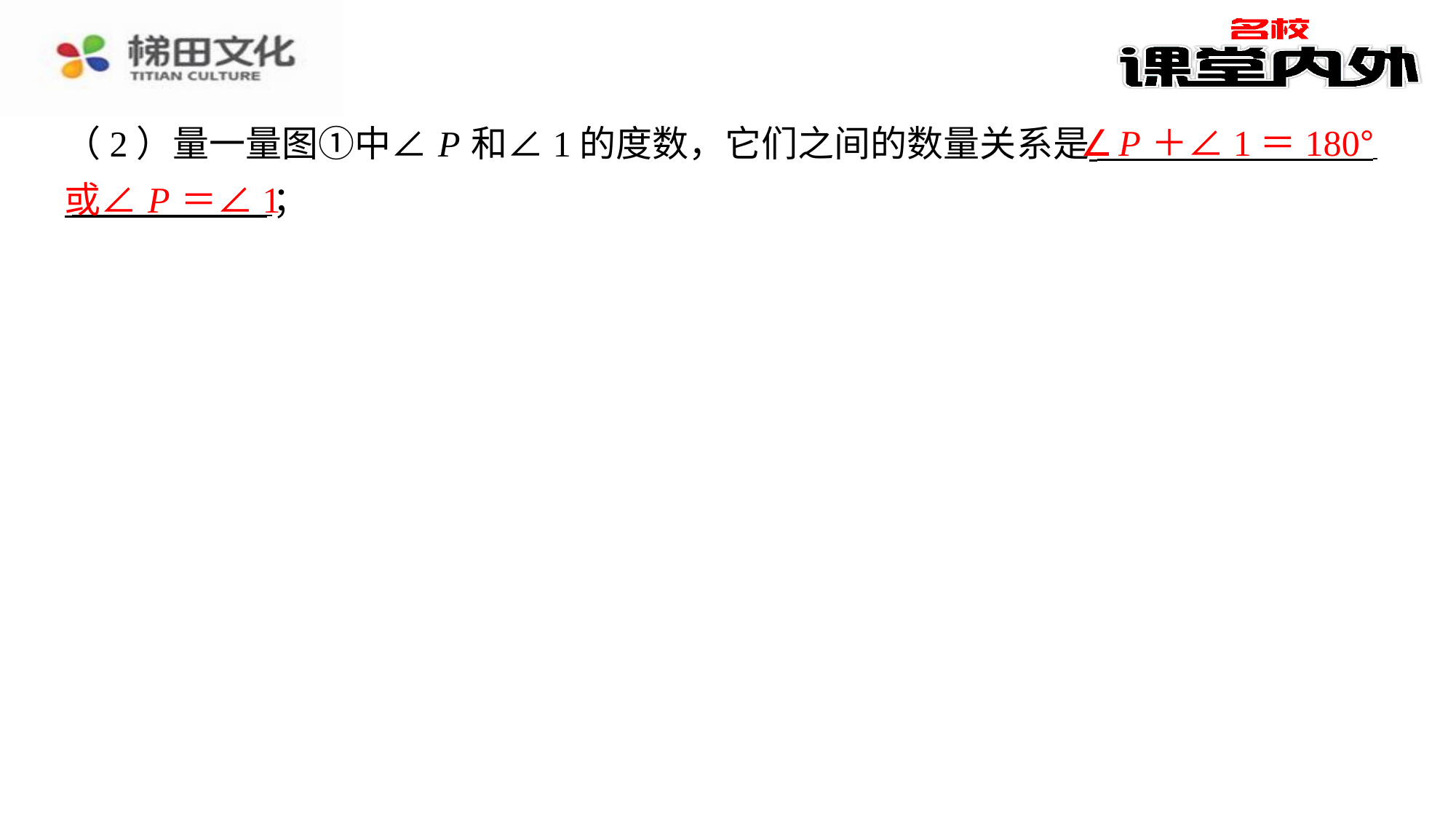

∠ P ＋∠1＝180°
（2）量一量图①中∠ P 和∠1的度数，它们之间的数量关系是                                           ⁠
                               ⁠；
或∠ P ＝∠1